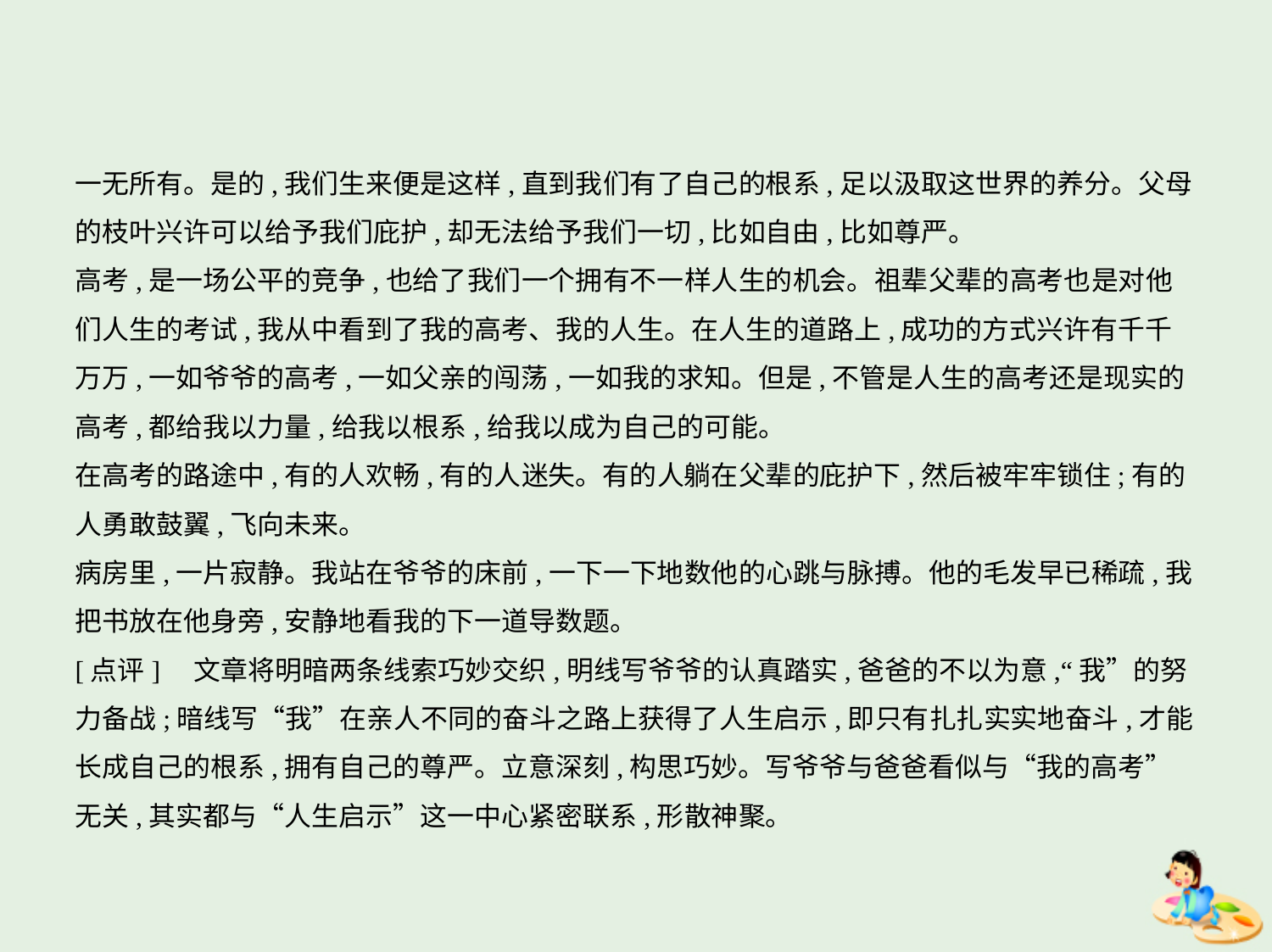

一无所有。是的,我们生来便是这样,直到我们有了自己的根系,足以汲取这世界的养分。父母
的枝叶兴许可以给予我们庇护,却无法给予我们一切,比如自由,比如尊严。
高考,是一场公平的竞争,也给了我们一个拥有不一样人生的机会。祖辈父辈的高考也是对他
们人生的考试,我从中看到了我的高考、我的人生。在人生的道路上,成功的方式兴许有千千
万万,一如爷爷的高考,一如父亲的闯荡,一如我的求知。但是,不管是人生的高考还是现实的
高考,都给我以力量,给我以根系,给我以成为自己的可能。
在高考的路途中,有的人欢畅,有的人迷失。有的人躺在父辈的庇护下,然后被牢牢锁住;有的
人勇敢鼓翼,飞向未来。
病房里,一片寂静。我站在爷爷的床前,一下一下地数他的心跳与脉搏。他的毛发早已稀疏,我
把书放在他身旁,安静地看我的下一道导数题。
[点评]　文章将明暗两条线索巧妙交织,明线写爷爷的认真踏实,爸爸的不以为意,“我”的努
力备战;暗线写“我”在亲人不同的奋斗之路上获得了人生启示,即只有扎扎实实地奋斗,才能
长成自己的根系,拥有自己的尊严。立意深刻,构思巧妙。写爷爷与爸爸看似与“我的高考”
无关,其实都与“人生启示”这一中心紧密联系,形散神聚。